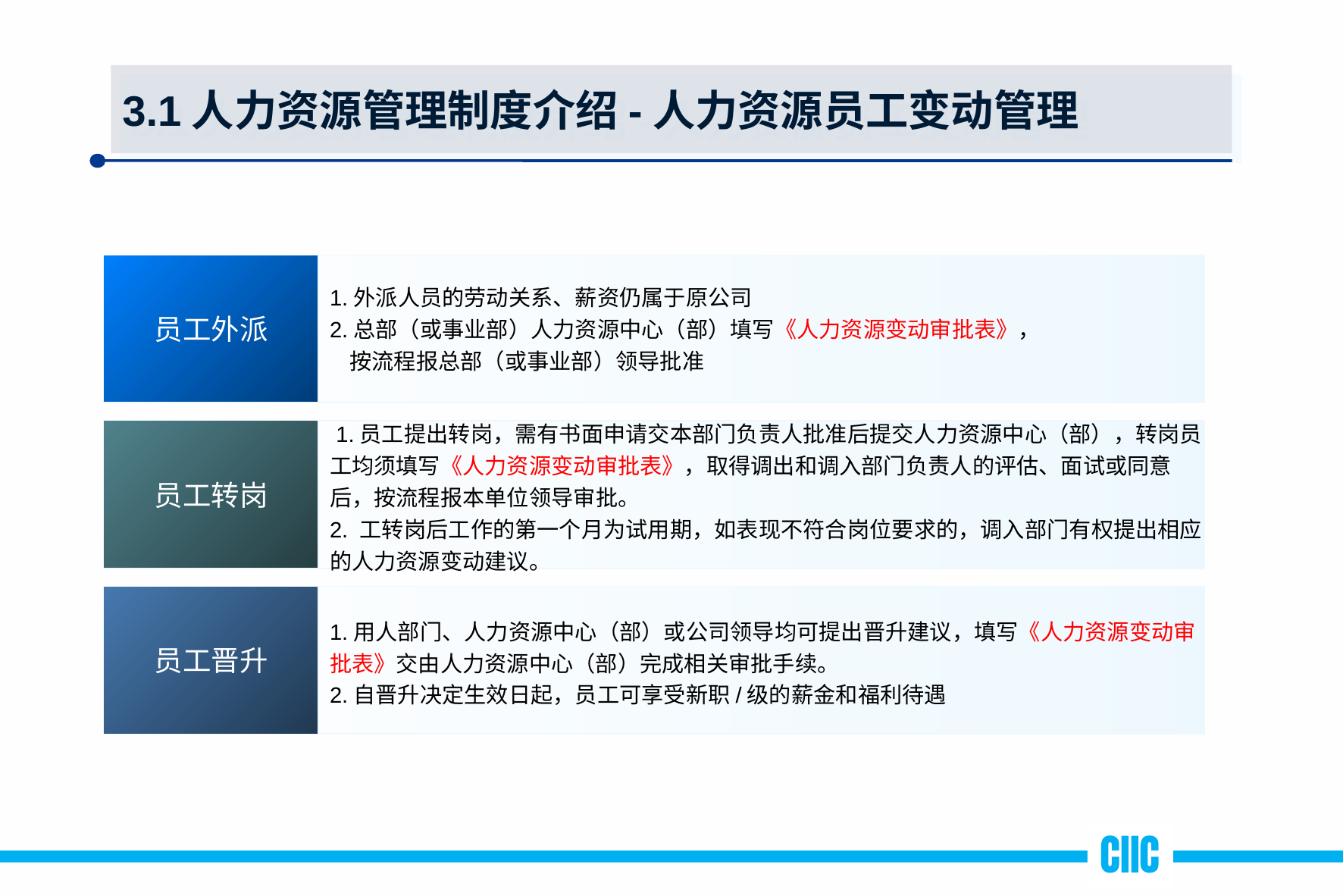

3.1人力资源管理制度介绍-人力资源员工变动管理

员工外派

1.外派人员的劳动关系、薪资仍属于原公司
2.总部（或事业部）人力资源中心（部）填写《人力资源变动审批表》，
   按流程报总部（或事业部）领导批准

员工转岗
 1.员工提出转岗，需有书面申请交本部门负责人批准后提交人力资源中心（部），转岗员
工均须填写《人力资源变动审批表》，取得调出和调入部门负责人的评估、面试或同意
后，按流程报本单位领导审批。
2. 工转岗后工作的第一个月为试用期，如表现不符合岗位要求的，调入部门有权提出相应
的人力资源变动建议。
员工晋升
1.用人部门、人力资源中心（部）或公司领导均可提出晋升建议，填写《人力资源变动审
批表》交由人力资源中心（部）完成相关审批手续。
2.自晋升决定生效日起，员工可享受新职/级的薪金和福利待遇